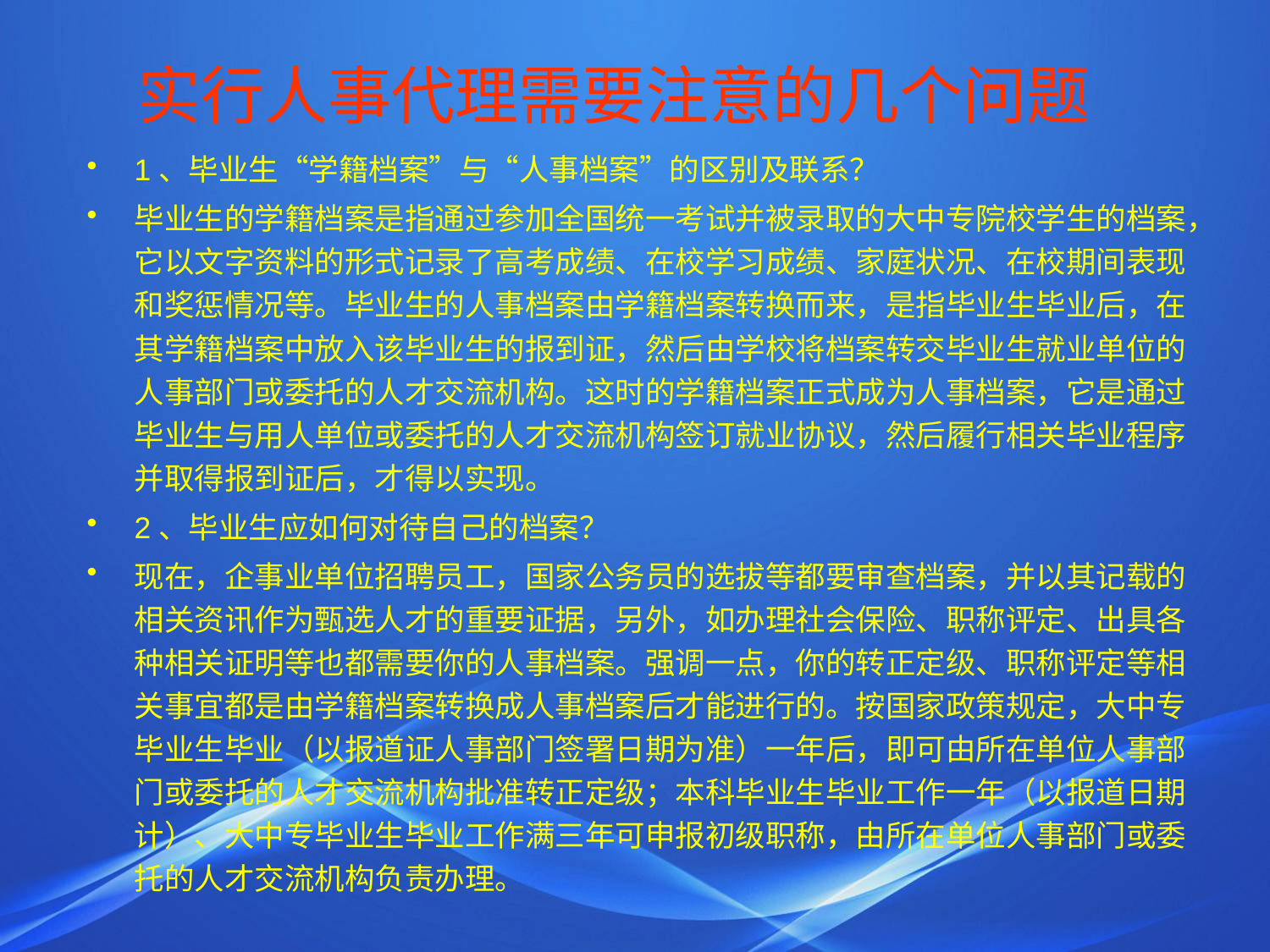

# 实行人事代理需要注意的几个问题
1、毕业生“学籍档案”与“人事档案”的区别及联系？
毕业生的学籍档案是指通过参加全国统一考试并被录取的大中专院校学生的档案，它以文字资料的形式记录了高考成绩、在校学习成绩、家庭状况、在校期间表现和奖惩情况等。毕业生的人事档案由学籍档案转换而来，是指毕业生毕业后，在其学籍档案中放入该毕业生的报到证，然后由学校将档案转交毕业生就业单位的人事部门或委托的人才交流机构。这时的学籍档案正式成为人事档案，它是通过毕业生与用人单位或委托的人才交流机构签订就业协议，然后履行相关毕业程序并取得报到证后，才得以实现。
2、毕业生应如何对待自己的档案？
现在，企事业单位招聘员工，国家公务员的选拔等都要审查档案，并以其记载的相关资讯作为甄选人才的重要证据，另外，如办理社会保险、职称评定、出具各种相关证明等也都需要你的人事档案。强调一点，你的转正定级、职称评定等相关事宜都是由学籍档案转换成人事档案后才能进行的。按国家政策规定，大中专毕业生毕业（以报道证人事部门签署日期为准）一年后，即可由所在单位人事部门或委托的人才交流机构批准转正定级；本科毕业生毕业工作一年（以报道日期计）、大中专毕业生毕业工作满三年可申报初级职称，由所在单位人事部门或委托的人才交流机构负责办理。